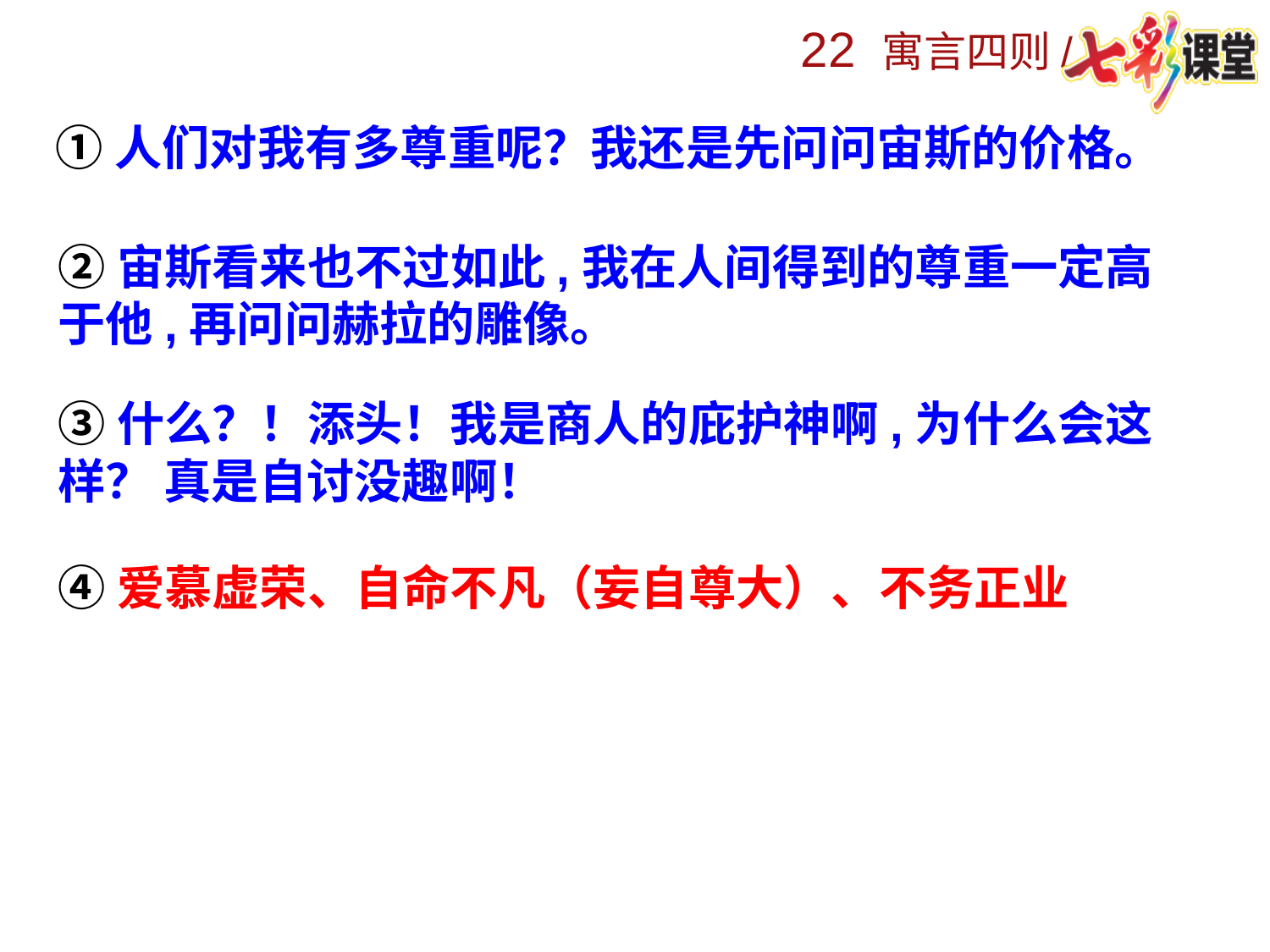

①人们对我有多尊重呢？我还是先问问宙斯的价格。
②宙斯看来也不过如此,我在人间得到的尊重一定高于他,再问问赫拉的雕像。
③什么？！添头！我是商人的庇护神啊,为什么会这样？ 真是自讨没趣啊！

④爱慕虚荣、自命不凡（妄自尊大）、不务正业